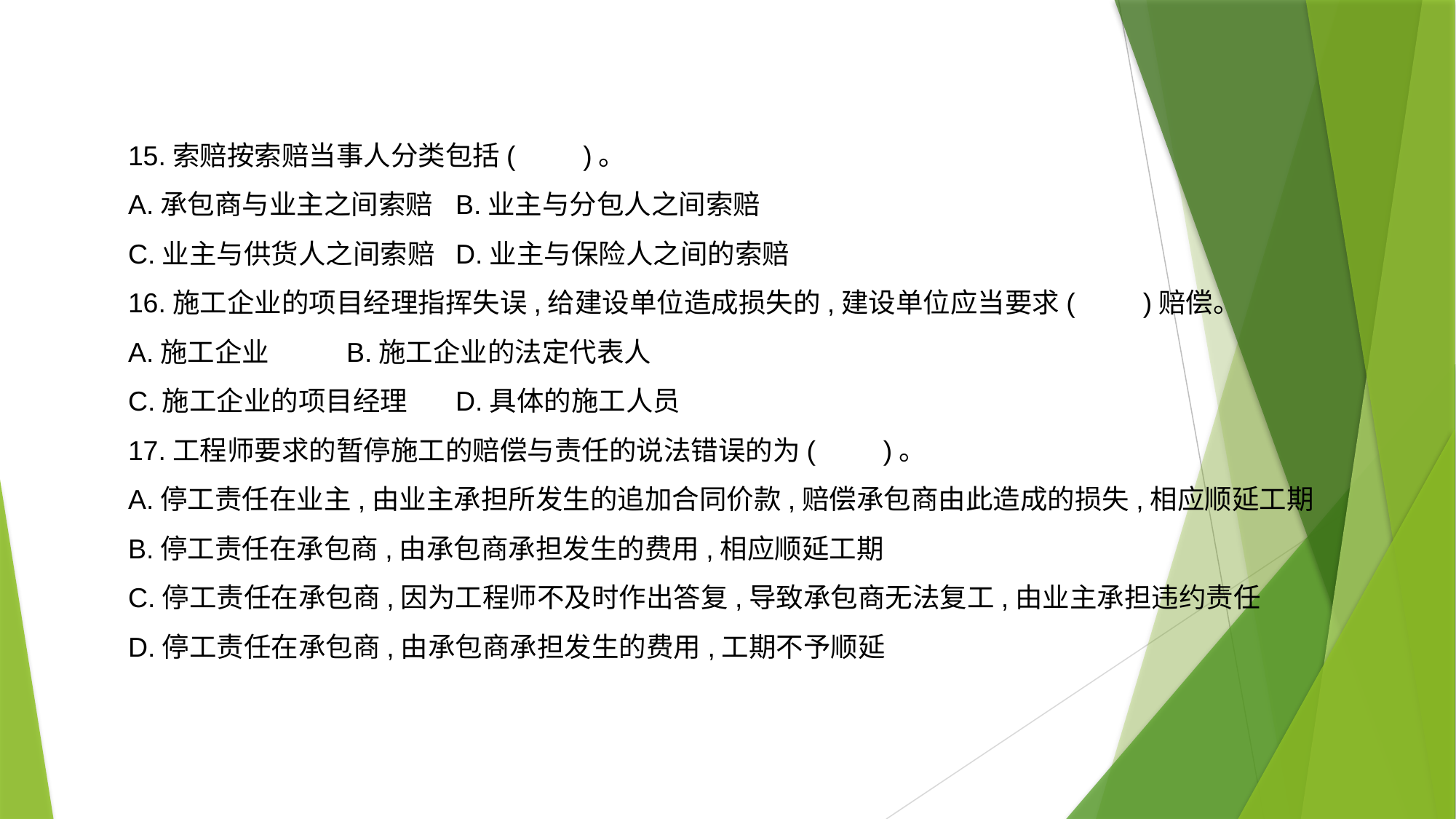

15.索赔按索赔当事人分类包括(　　)。
A.承包商与业主之间索赔	B.业主与分包人之间索赔
C.业主与供货人之间索赔	D.业主与保险人之间的索赔
16.施工企业的项目经理指挥失误,给建设单位造成损失的,建设单位应当要求(　　)赔偿。
A.施工企业	B.施工企业的法定代表人
C.施工企业的项目经理	D.具体的施工人员
17.工程师要求的暂停施工的赔偿与责任的说法错误的为(　　)。
A.停工责任在业主,由业主承担所发生的追加合同价款,赔偿承包商由此造成的损失,相应顺延工期
B.停工责任在承包商,由承包商承担发生的费用,相应顺延工期
C.停工责任在承包商,因为工程师不及时作出答复,导致承包商无法复工,由业主承担违约责任
D.停工责任在承包商,由承包商承担发生的费用,工期不予顺延